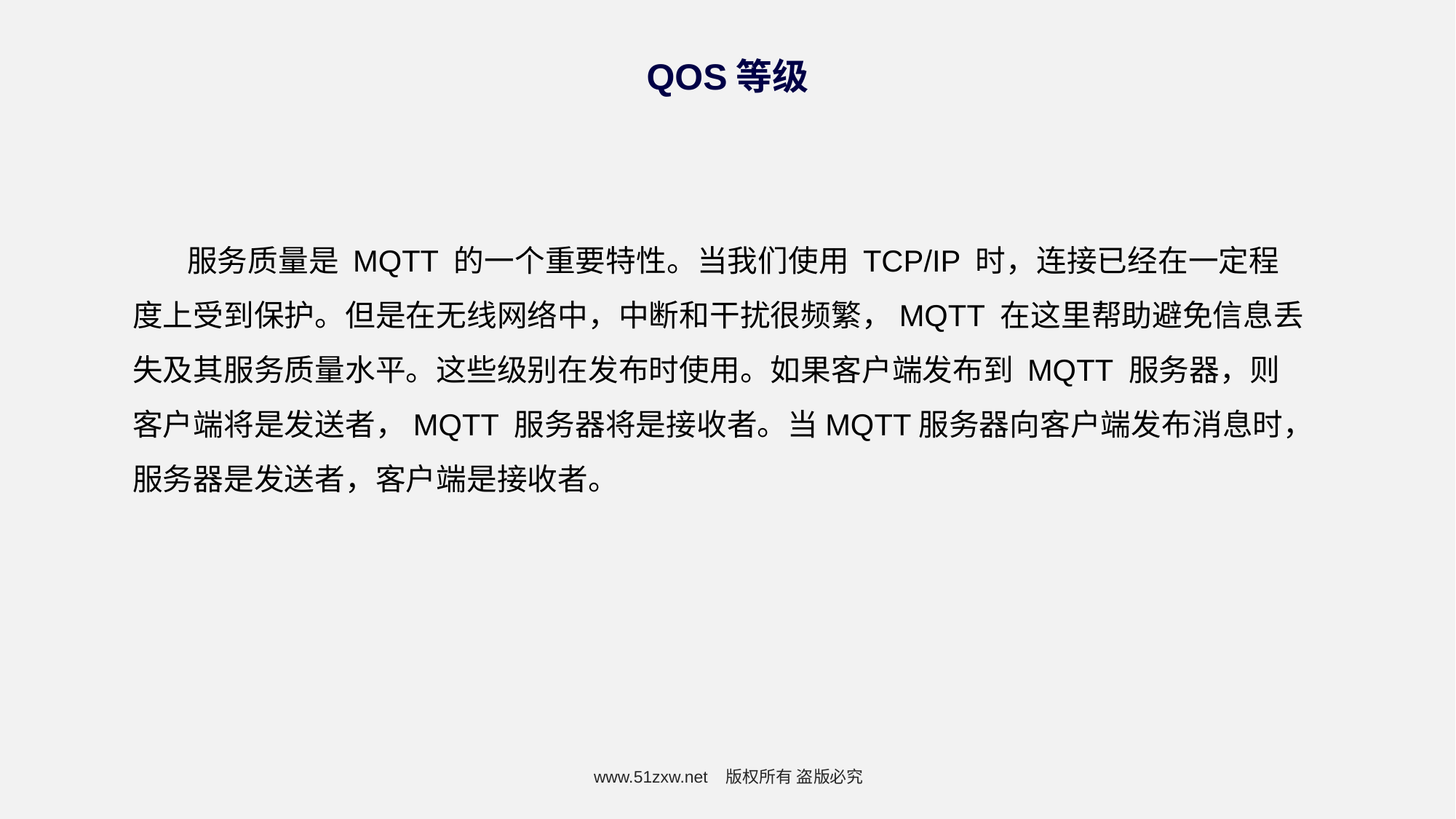

QOS等级
服务质量是 MQTT 的一个重要特性。当我们使用 TCP/IP 时，连接已经在一定程度上受到保护。但是在无线网络中，中断和干扰很频繁，MQTT 在这里帮助避免信息丢失及其服务质量水平。这些级别在发布时使用。如果客户端发布到 MQTT 服务器，则客户端将是发送者，MQTT 服务器将是接收者。当MQTT服务器向客户端发布消息时，服务器是发送者，客户端是接收者。
www.51zxw.net   版权所有 盗版必究